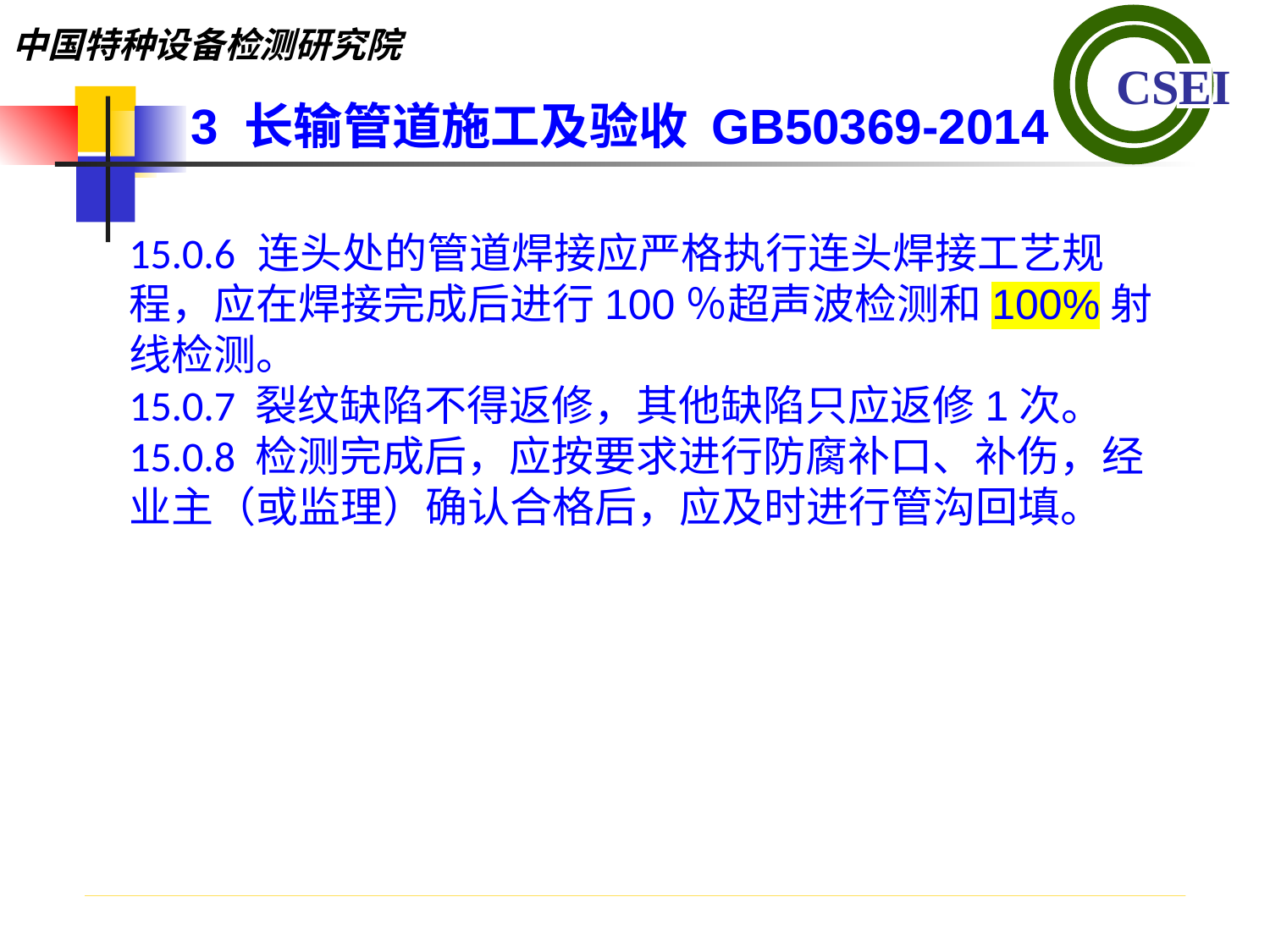

3 长输管道施工及验收 GB50369-2014
15.0.6 连头处的管道焊接应严格执行连头焊接工艺规程，应在焊接完成后进行100％超声波检测和100%射线检测。
15.0.7 裂纹缺陷不得返修，其他缺陷只应返修1次。
15.0.8 检测完成后，应按要求进行防腐补口、补伤，经业主（或监理）确认合格后，应及时进行管沟回填。